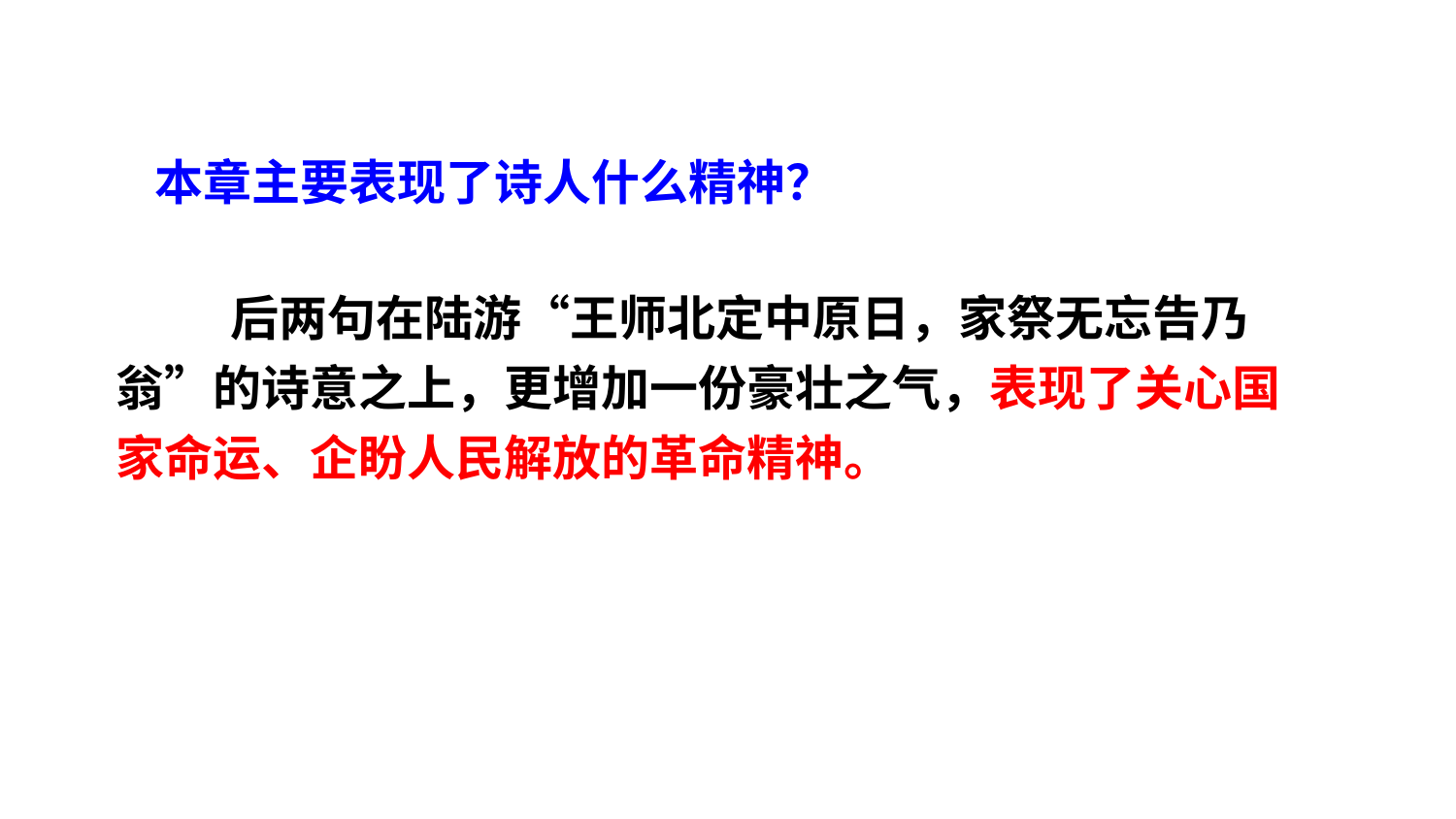

本章主要表现了诗人什么精神？
后两句在陆游“王师北定中原日，家祭无忘告乃翁”的诗意之上，更增加一份豪壮之气，表现了关心国家命运、企盼人民解放的革命精神。